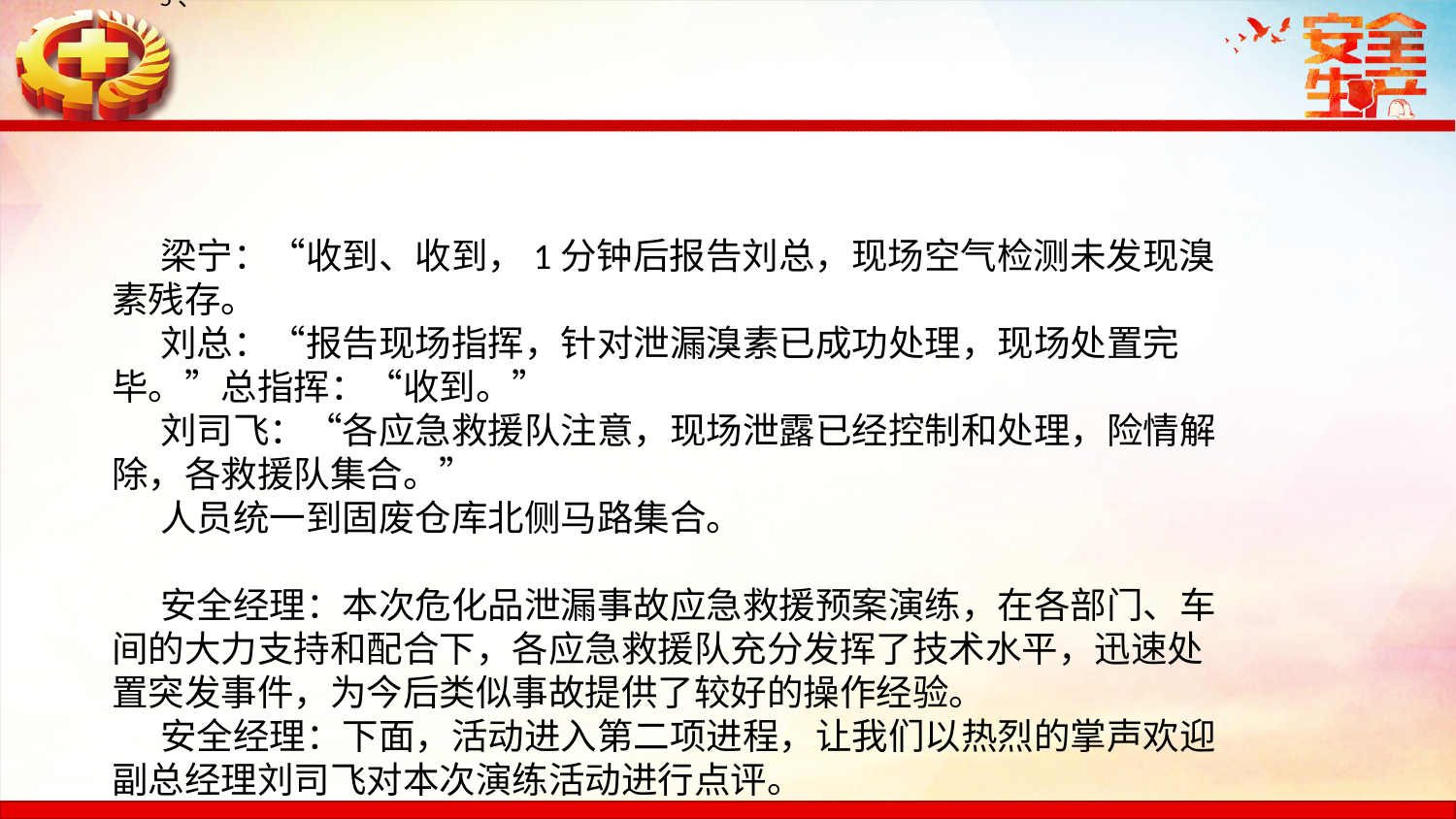

5、
梁宁：“收到、收到，1分钟后报告刘总，现场空气检测未发现溴素残存。
刘总：“报告现场指挥，针对泄漏溴素已成功处理，现场处置完毕。”总指挥：“收到。”刘司飞：“各应急救援队注意，现场泄露已经控制和处理，险情解除，各救援队集合。” 人员统一到固废仓库北侧马路集合。 安全经理：本次危化品泄漏事故应急救援预案演练，在各部门、车间的大力支持和配合下，各应急救援队充分发挥了技术水平，迅速处置突发事件，为今后类似事故提供了较好的操作经验。安全经理：下面，活动进入第二项进程，让我们以热烈的掌声欢迎副总经理刘司飞对本次演练活动进行点评。